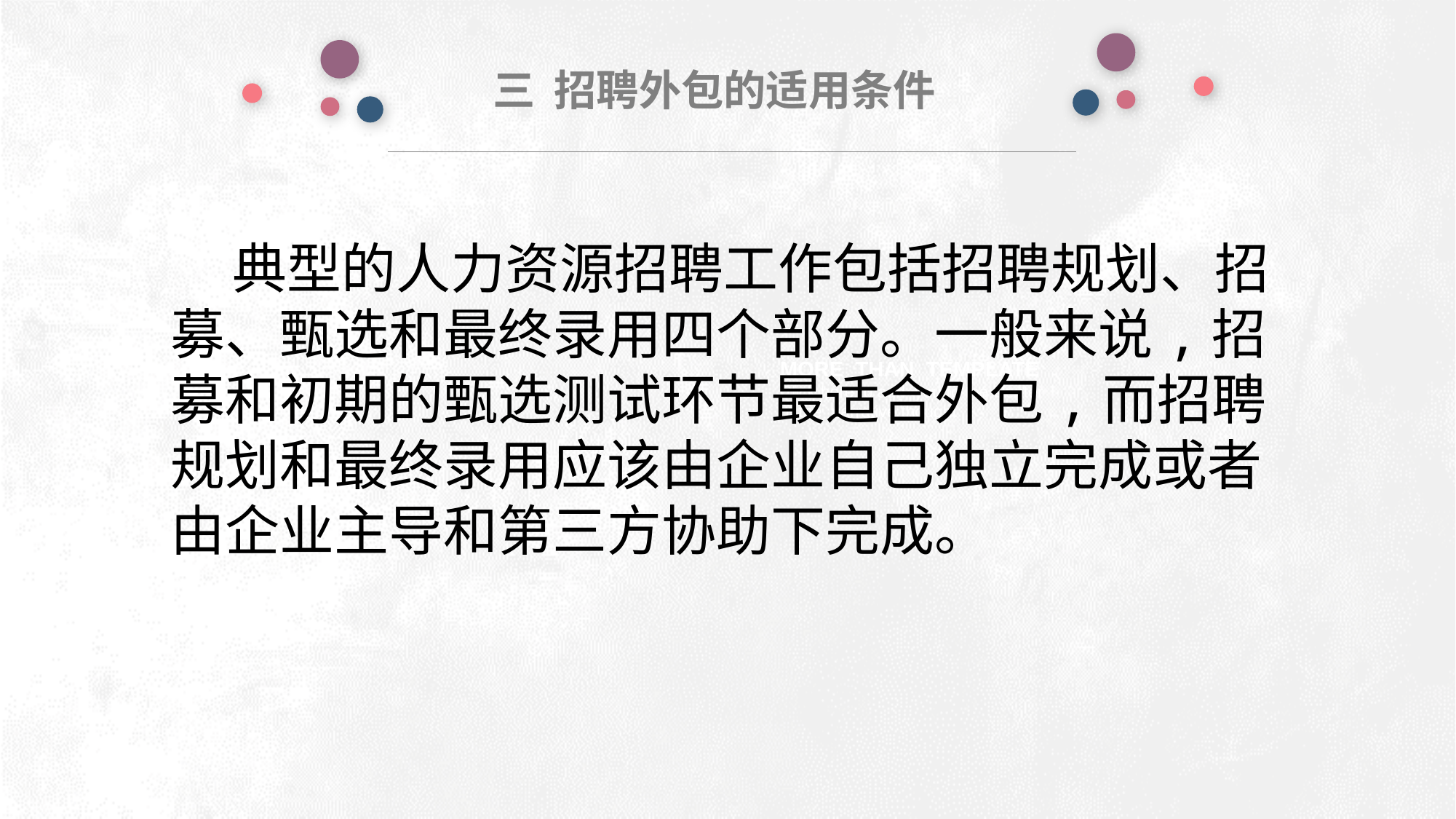

三  招聘外包的适用条件

e7d195523061f1c0deeec63e560781cfd59afb0ea006f2a87ABB68BF51EA6619813959095094C18C62A12F549504892A4AAA8C1554C6663626E05CA27F281A14E6983772AFC3FB97135759321DEA3D70CCCB10945EC5A0322096E752803368C2184698845E3CCD6DB7F651295A8E4F3FDC19EA64A2B4A4AC1434B55AAE41CF0BF61B375C23F3039959E085EE760725AA
    典型的人力资源招聘工作包括招聘规划、招募、甄选和最终录用四个部分。一般来说,招募和初期的甄选测试环节最适合外包,而招聘规划和最终录用应该由企业自己独立完成或者由企业主导和第三方协助下完成。
MORE  THAN  TEMPLATE
Click here to add  you to the Center
of the  narrative thought